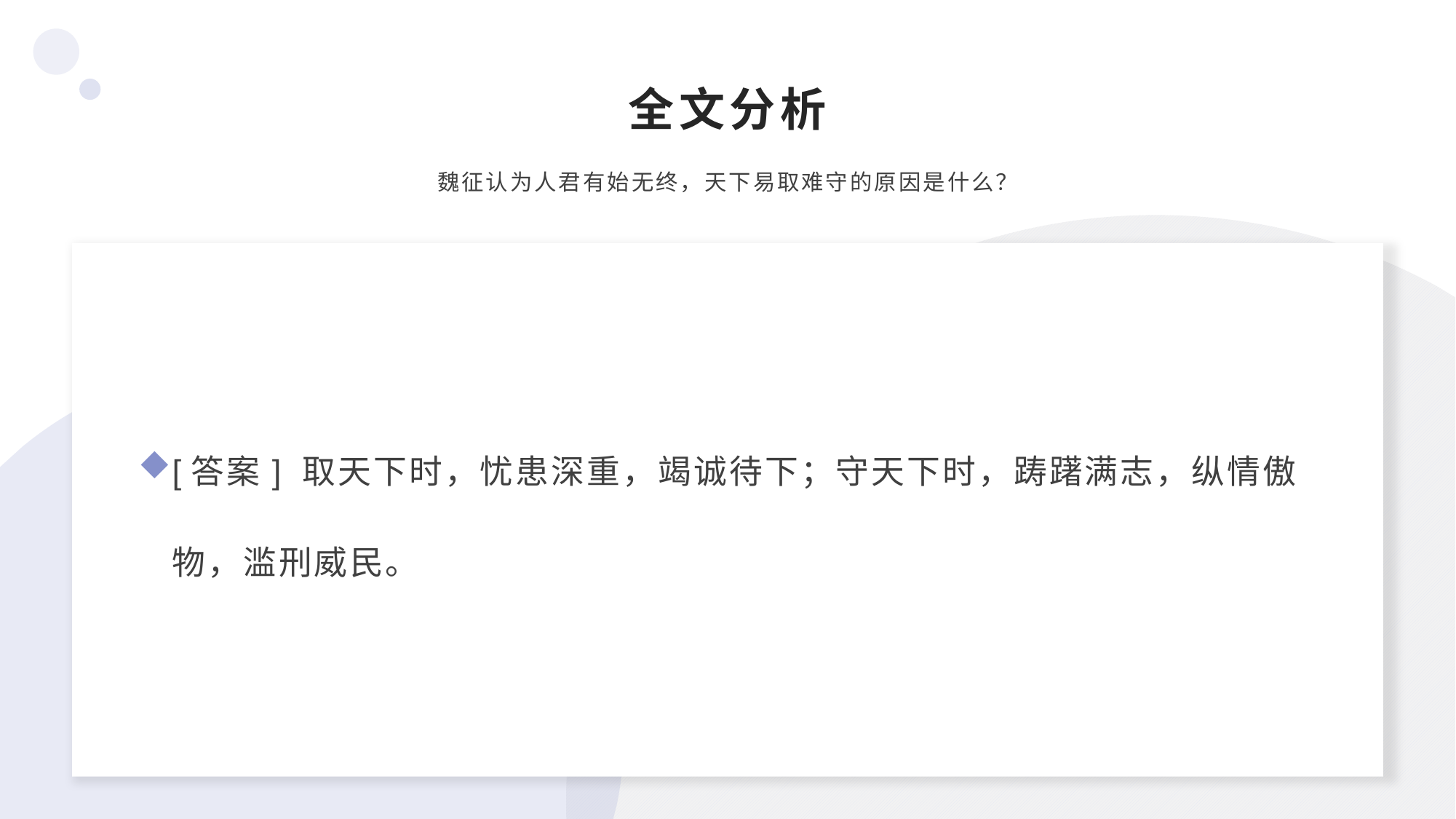

全文分析

魏征认为人君有始无终，天下易取难守的原因是什么？

[答案] 取天下时，忧患深重，竭诚待下；守天下时，踌躇满志，纵情傲物，滥刑威民。